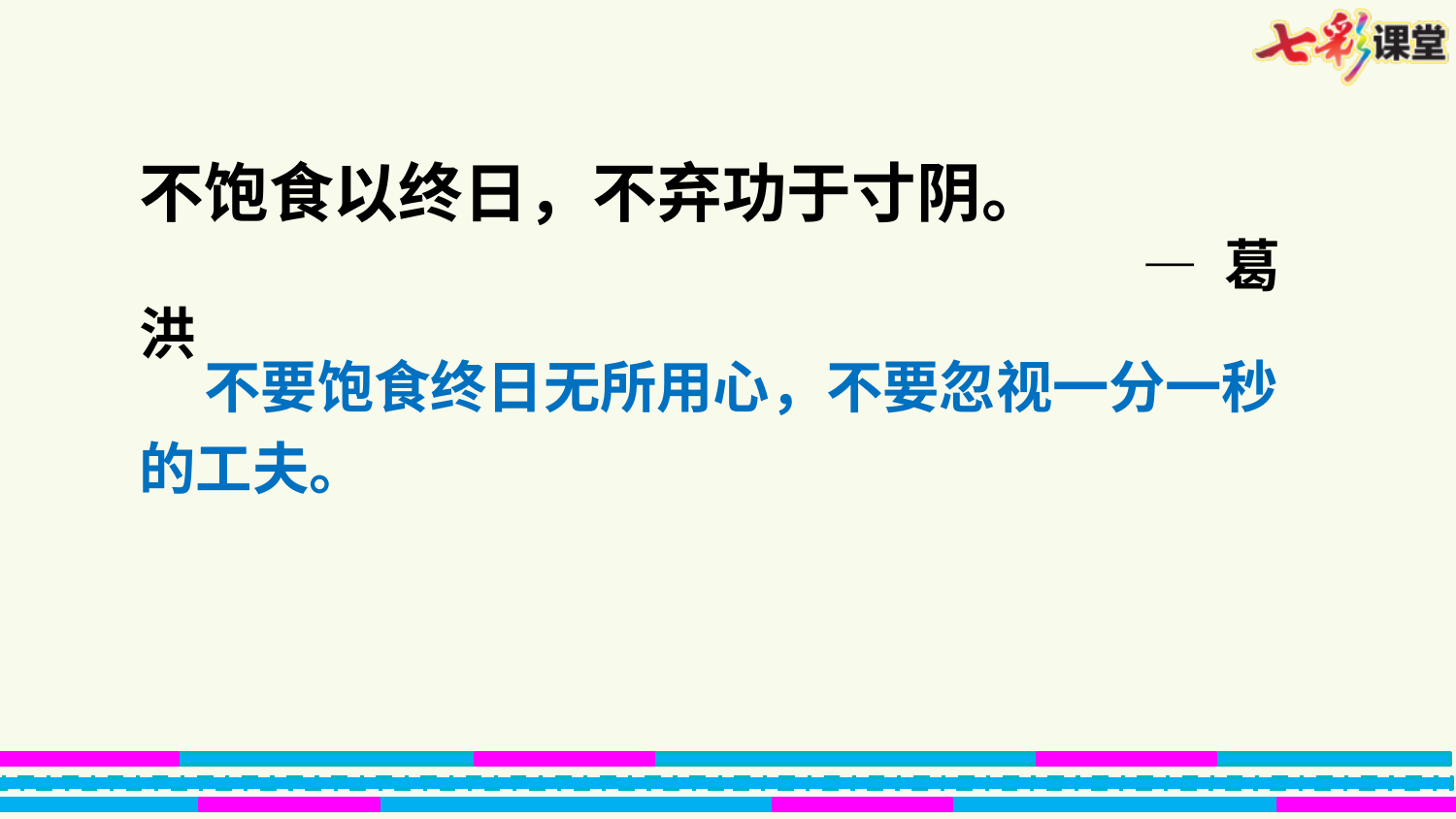

不饱食以终日，不弃功于寸阴。
						          — 葛洪
    不要饱食终日无所用心，不要忽视一分一秒的工夫。